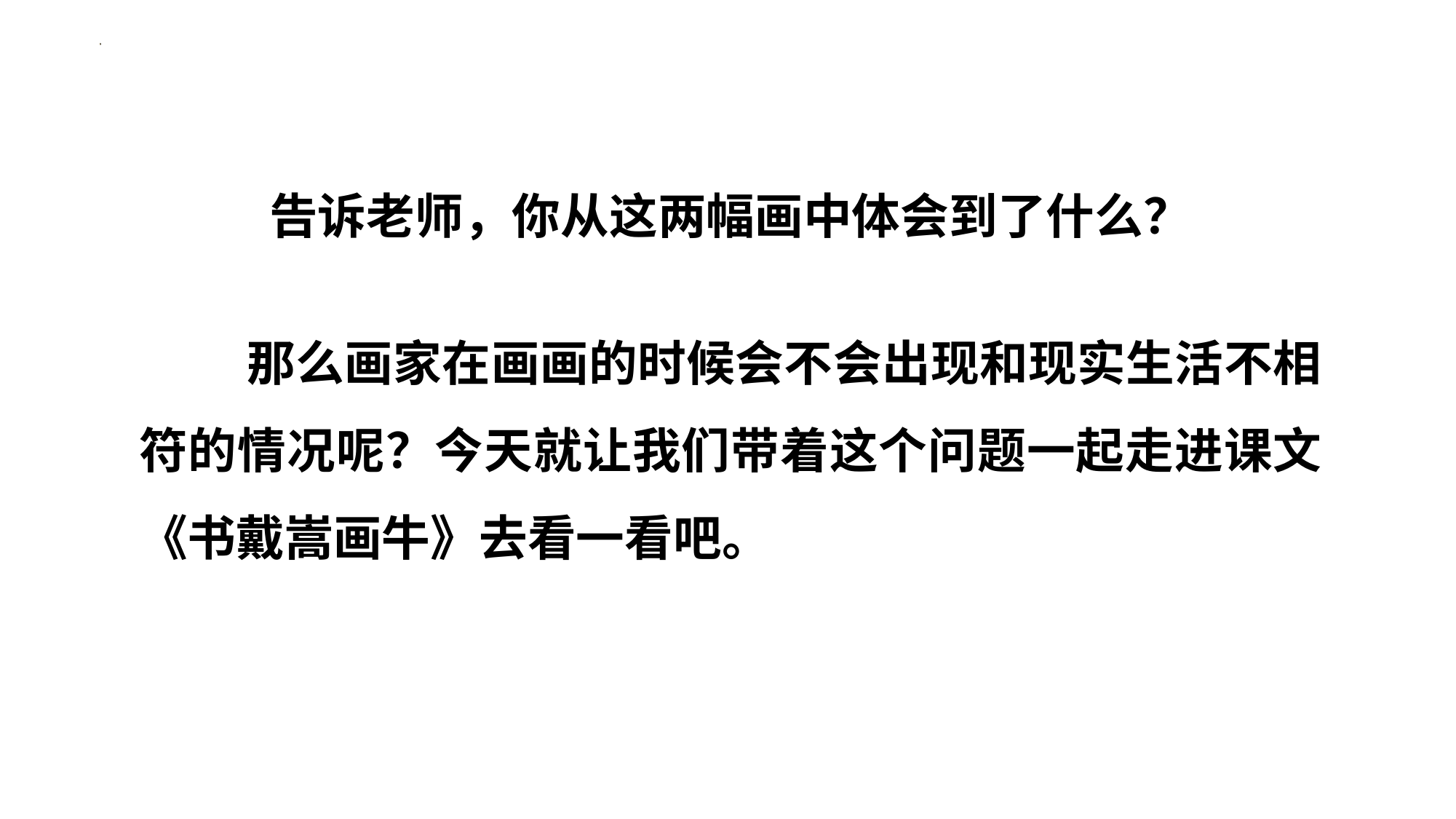

告诉老师，你从这两幅画中体会到了什么？
那么画家在画画的时候会不会出现和现实生活不相符的情况呢？今天就让我们带着这个问题一起走进课文《书戴嵩画牛》去看一看吧。